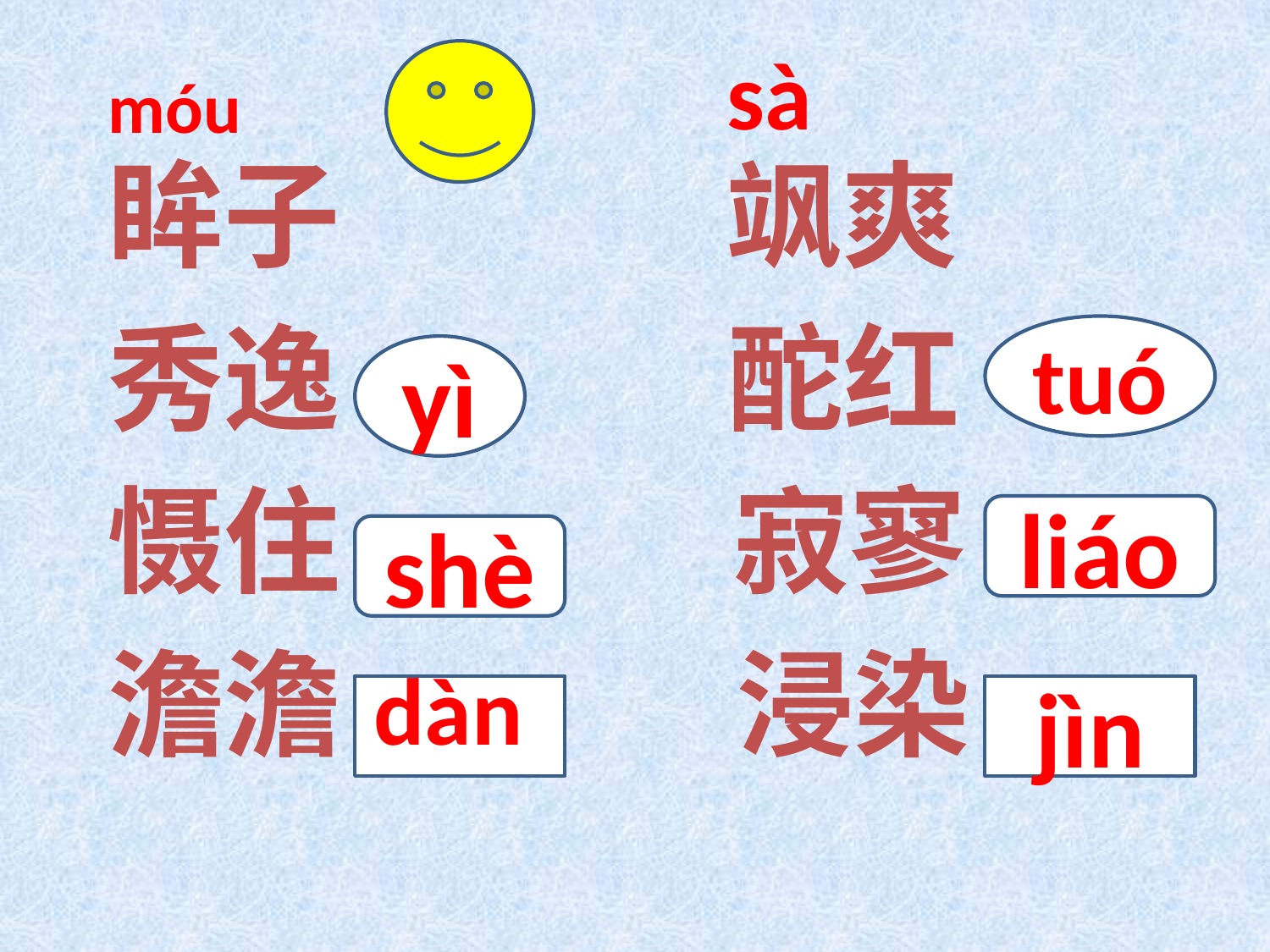

sà

móu
　眸子　　         飒爽
　秀逸    　　　酡红
　慑住       　　 寂寥
　澹澹               浸染
tuó
yì
liáo
shè
dàn
jìn